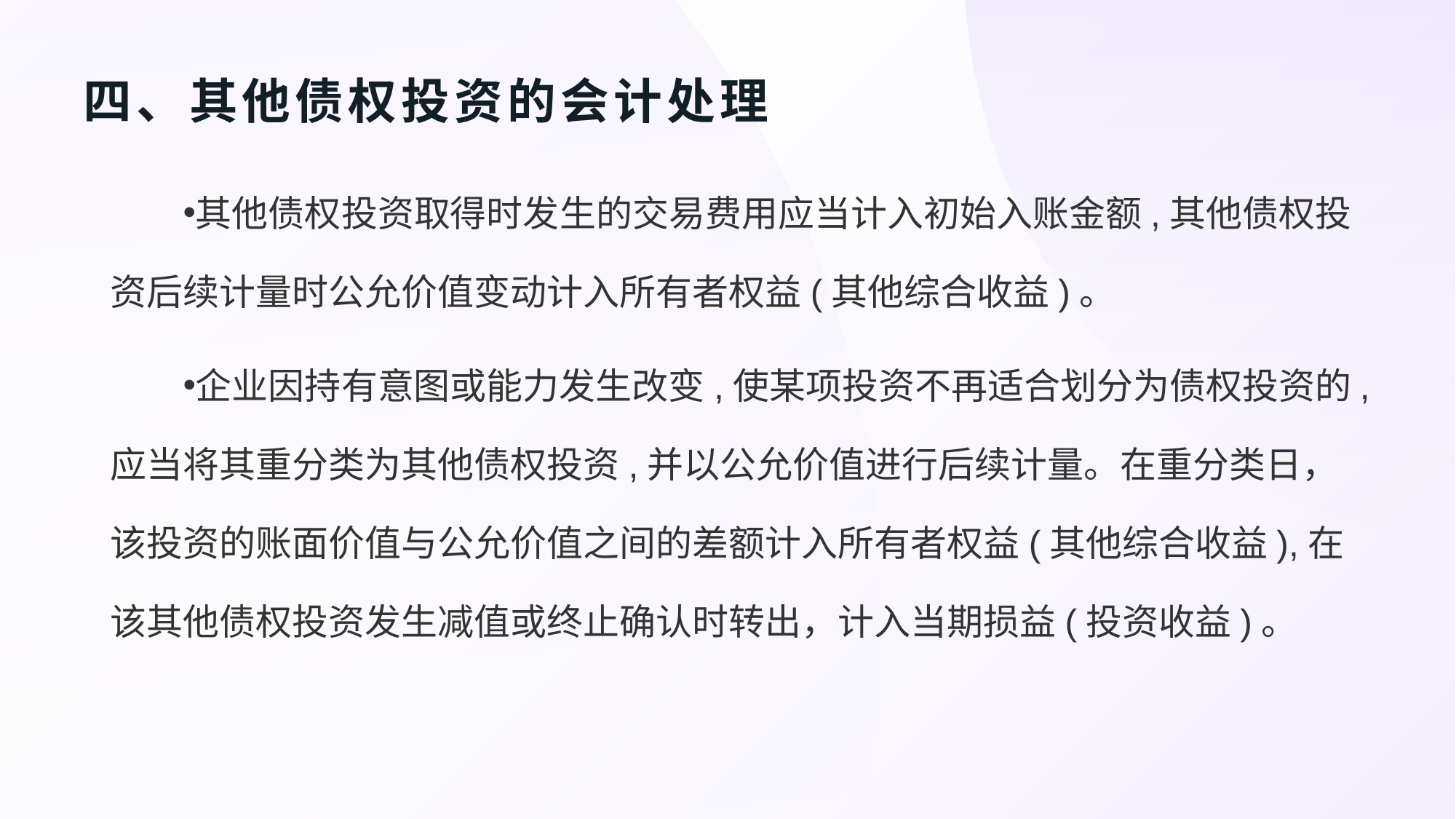

# 四、其他债权投资的会计处理
其他债权投资取得时发生的交易费用应当计入初始入账金额,其他债权投资后续计量时公允价值变动计入所有者权益(其他综合收益)。
企业因持有意图或能力发生改变,使某项投资不再适合划分为债权投资的,应当将其重分类为其他债权投资,并以公允价值进行后续计量。在重分类日，该投资的账面价值与公允价值之间的差额计入所有者权益(其他综合收益),在该其他债权投资发生减值或终止确认时转出，计入当期损益(投资收益)。